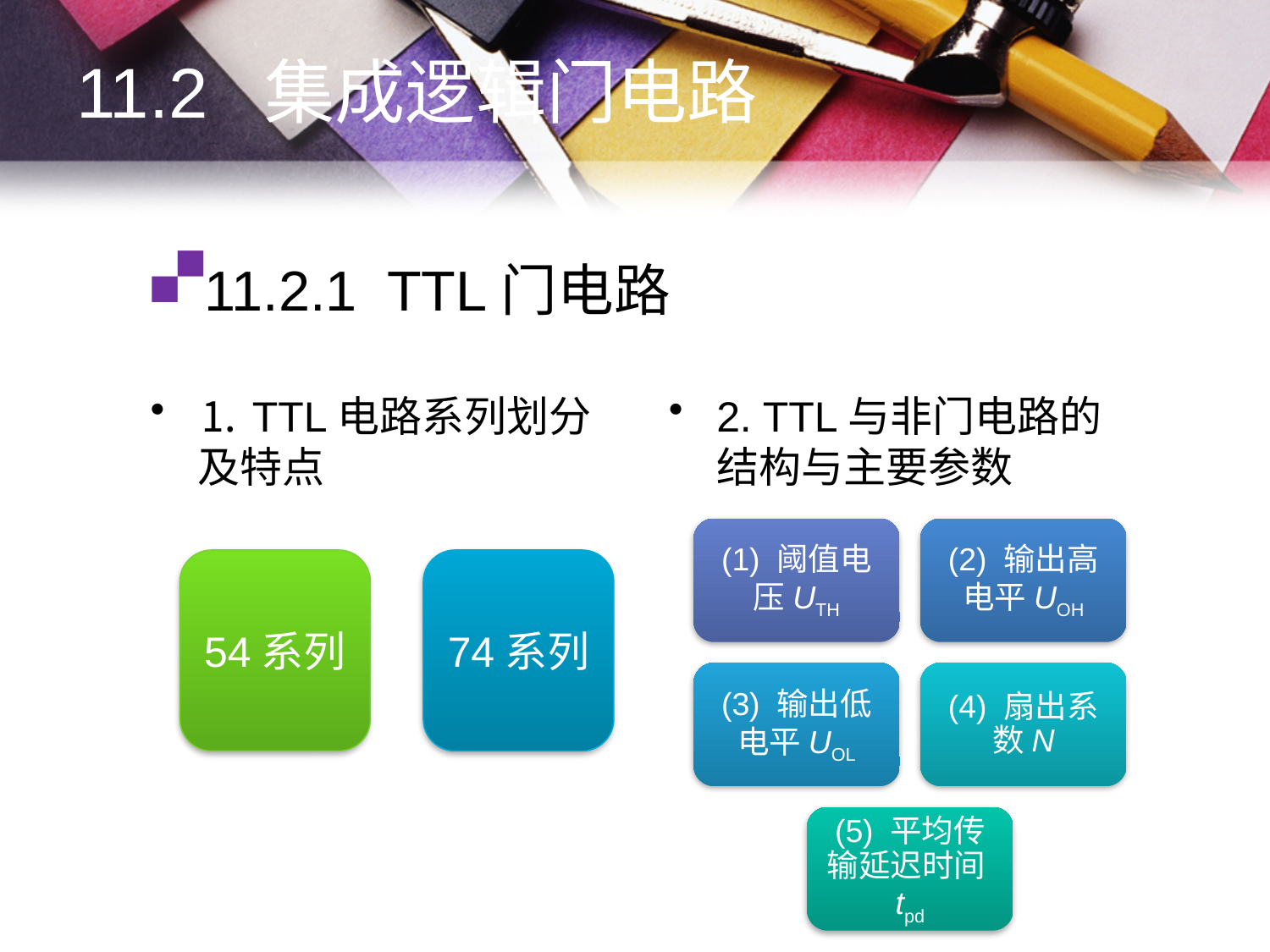

11.2  集成逻辑门电路
# 11.2.1  TTL门电路
⒈ TTL电路系列划分及特点
2. TTL与非门电路的结构与主要参数

(1) 阈值电压UTH
(2) 输出高电平UOH
(3) 输出低电平UOL
(4) 扇出系数N
(5) 平均传输延迟时间tpd
54系列
74系列